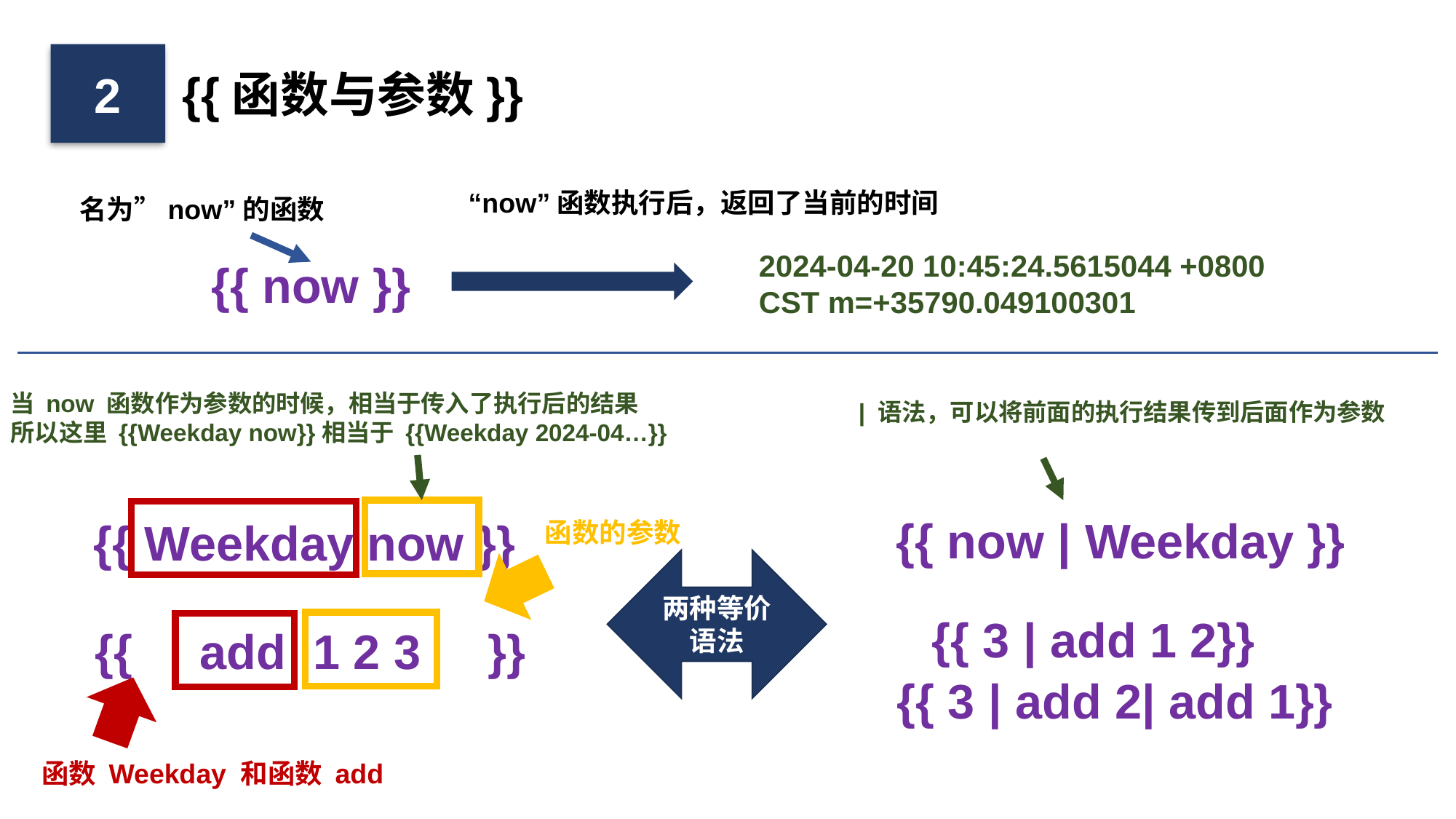

2
{{函数与参数}}
“now”函数执行后，返回了当前的时间
名为”now”的函数
2024-04-20 10:45:24.5615044 +0800
CST m=+35790.049100301
{{ now }}

当 now 函数作为参数的时候，相当于传入了执行后的结果
所以这里 {{Weekday now}}相当于 {{Weekday 2024-04…}}
 | 语法，可以将前面的执行结果传到后面作为参数

{{ now | Weekday }}
{{ Weekday now }}
函数的参数
两种等价
语法

{{ 3 | add 1 2}}

{{     add  1 2 3     }}
{{ 3 | add 2| add 1}}

函数 Weekday 和函数 add